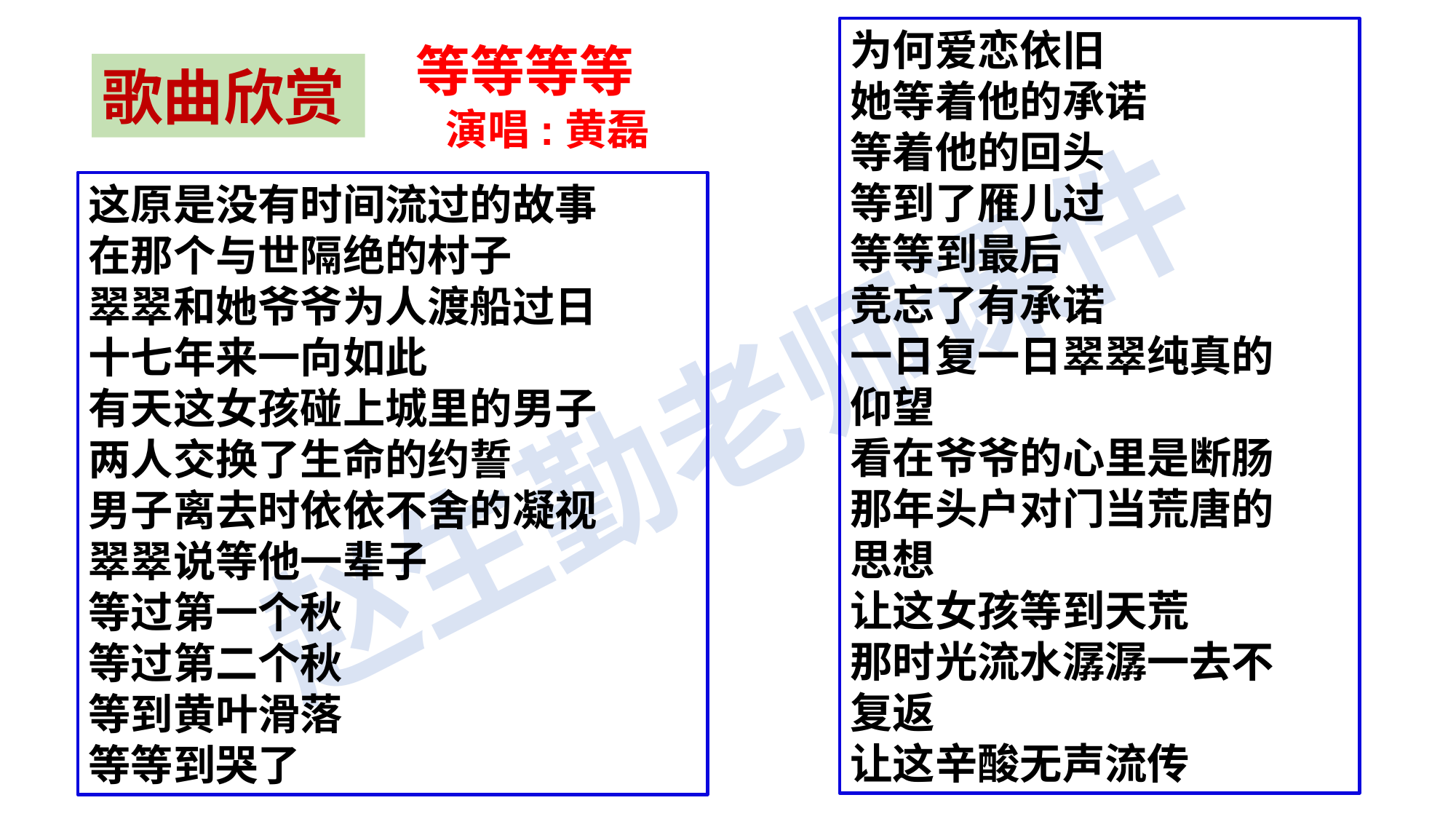

为何爱恋依旧
她等着他的承诺
等着他的回头
等到了雁儿过
等等到最后
竞忘了有承诺
一日复一日翠翠纯真的
仰望
看在爷爷的心里是断肠
那年头户对门当荒唐的
思想
让这女孩等到天荒
那时光流水潺潺一去不
复返
让这辛酸无声流传
等等等等
  演唱:黄磊
歌曲欣赏
这原是没有时间流过的故事
在那个与世隔绝的村子
翠翠和她爷爷为人渡船过日
十七年来一向如此
有天这女孩碰上城里的男子
两人交换了生命的约誓
男子离去时依依不舍的凝视
翠翠说等他一辈子
等过第一个秋
等过第二个秋
等到黄叶滑落
等等到哭了